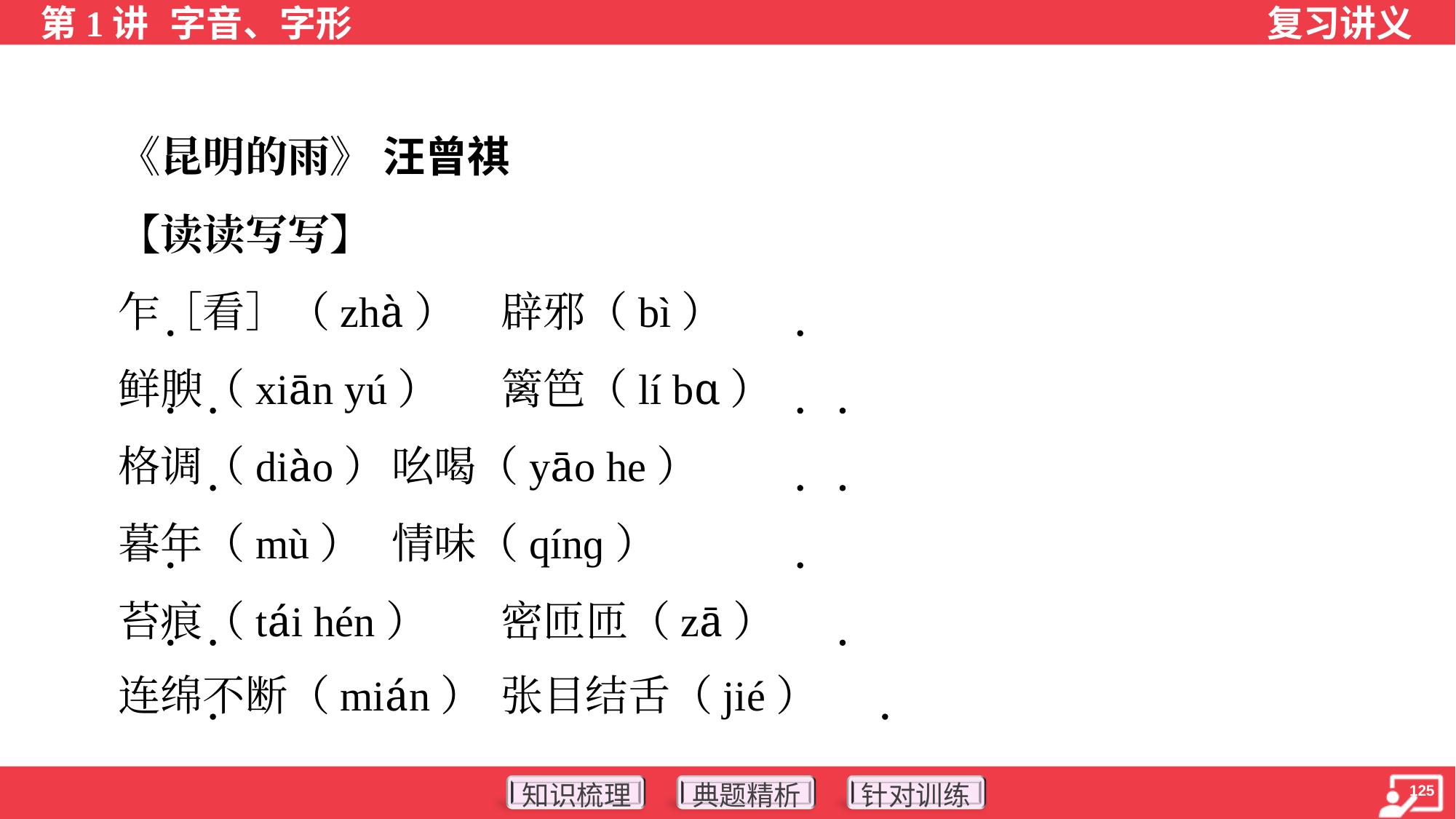

《昆明的雨》 汪曾祺
    【读读写写】
    乍［看］（zhà）	辟邪（bì）
    鲜腴（xiān yú）	篱笆（lí bɑ）
    格调（diào）	吆喝（yāo he）
    暮年（mù）	情味（qínɡ）
    苔痕（tái hén）	密匝匝（zā）
    连绵不断（mián）	张目结舌（jié）